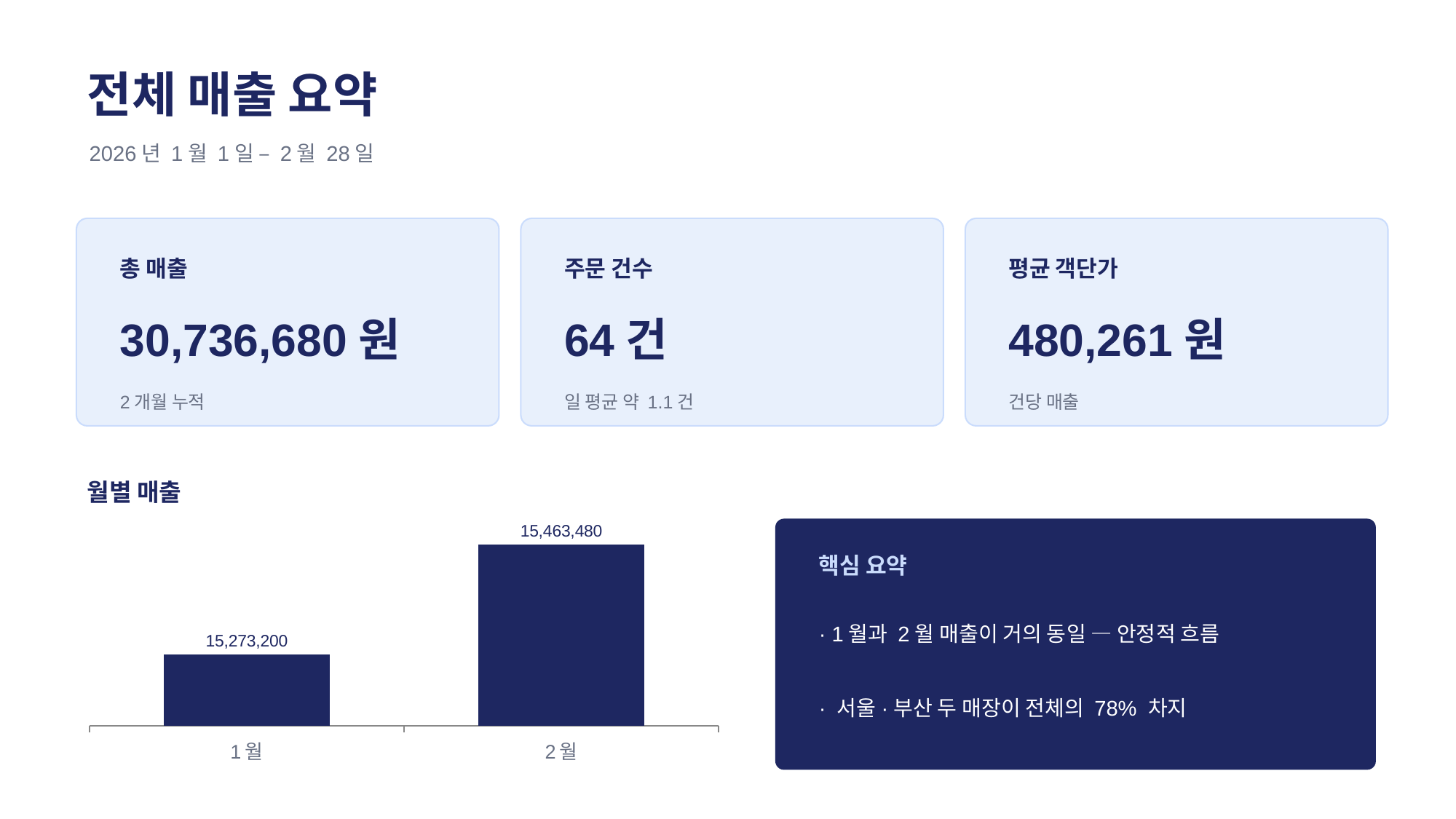

전체 매출 요약
2026년 1월 1일 – 2월 28일

총 매출
주문 건수
평균 객단가
30,736,680원
64건
480,261원
2개월 누적
일 평균 약 1.1건
건당 매출
월별 매출

### Chart

| Category | 매출 |
|---|---|
| 1월 | 15273200.0 |
| 2월 | 15463480.0 |
핵심 요약

· 1월과 2월 매출이 거의 동일 — 안정적 흐름

· 서울·부산 두 매장이 전체의 78% 차지

· 티셔츠·스커트가 매출의 61% 견인